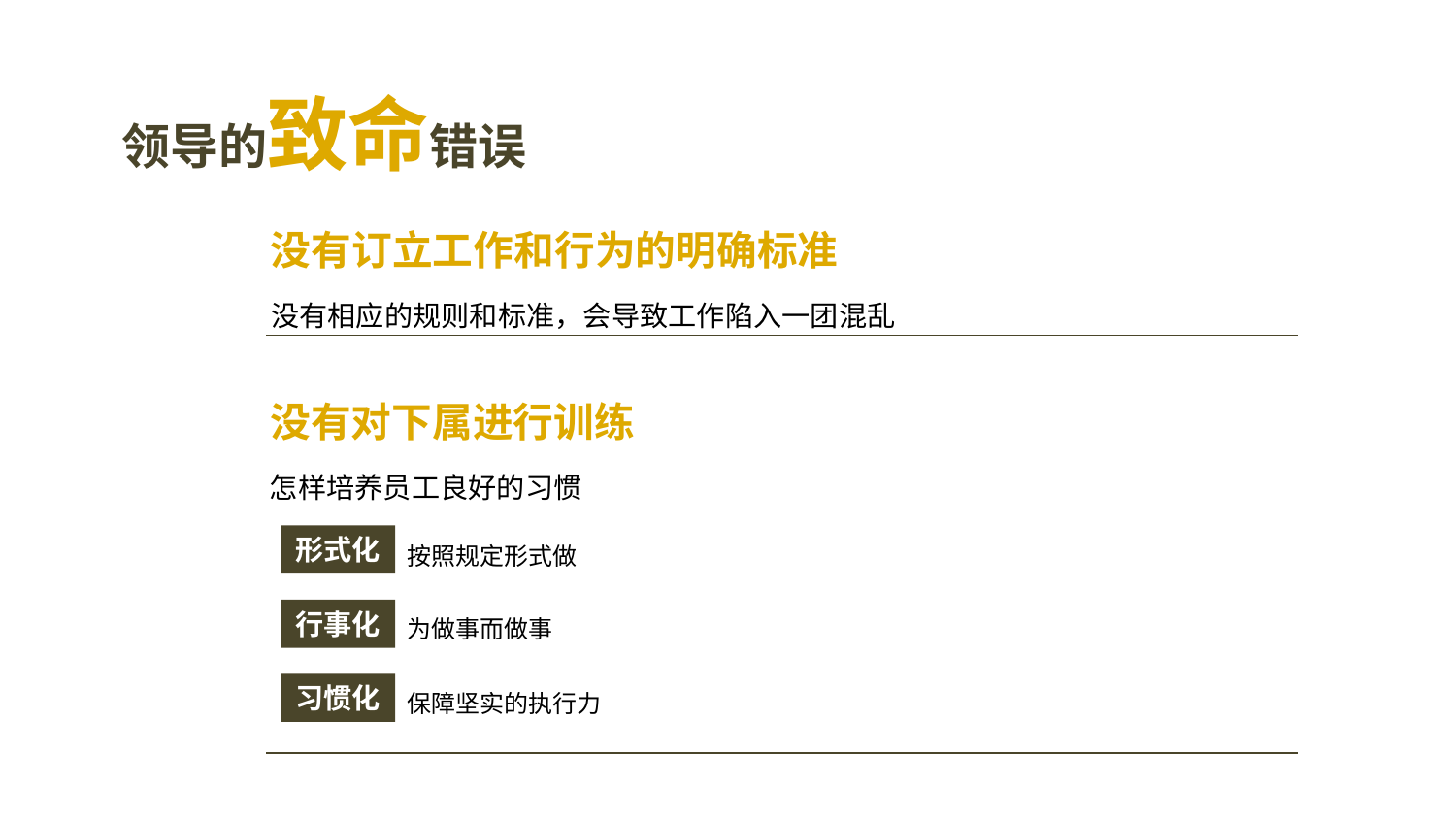

领导的致命错误
没有订立工作和行为的明确标准
没有相应的规则和标准，会导致工作陷入一团混乱
没有对下属进行训练
怎样培养员工良好的习惯
按照规定形式做
形式化
为做事而做事
行事化
保障坚实的执行力
习惯化